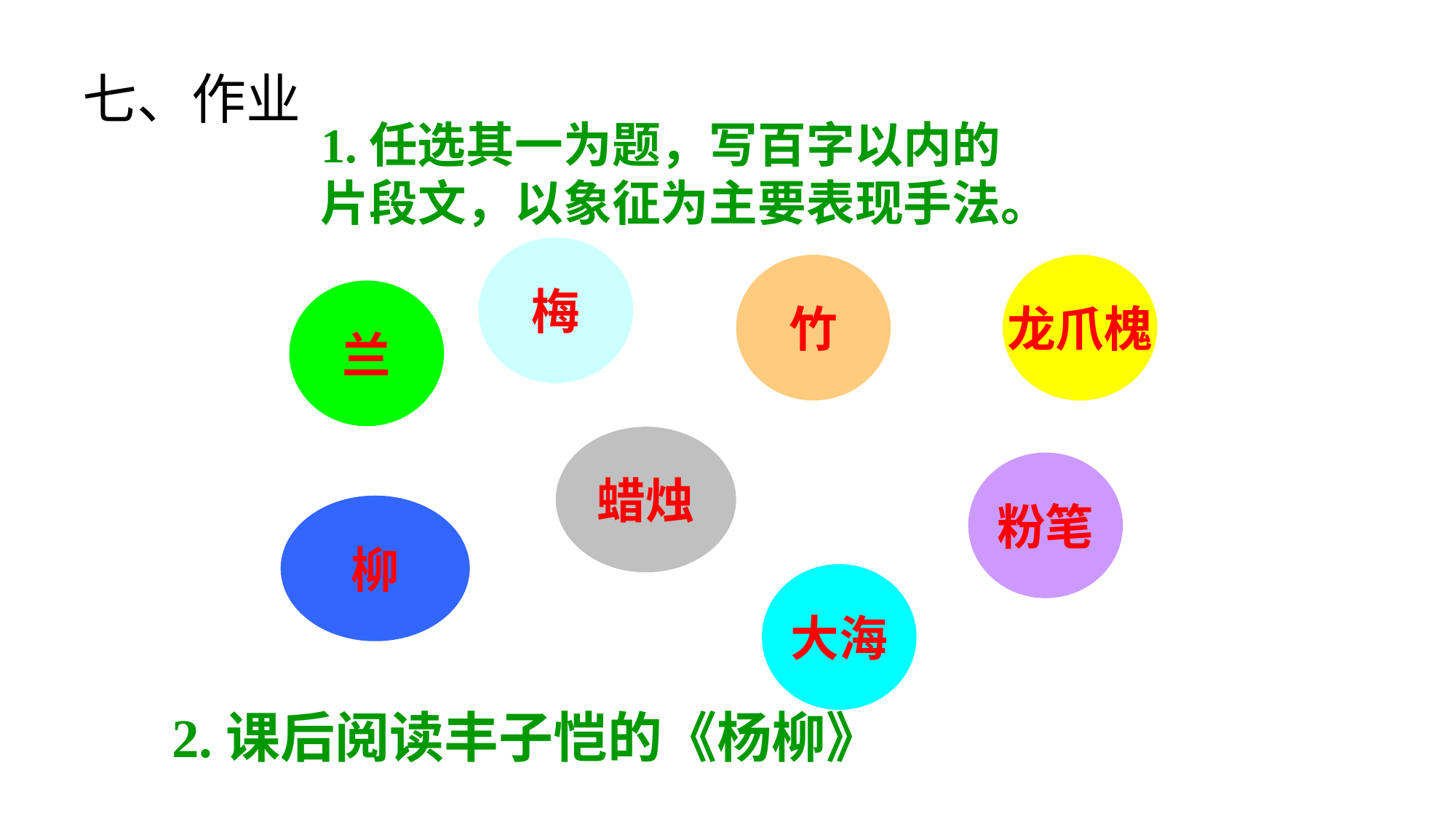

七、作业
1.任选其一为题，写百字以内的片段文，以象征为主要表现手法。

梅
竹
龙爪槐
兰
蜡烛
粉笔
柳
大海
2.课后阅读丰子恺的《杨柳》